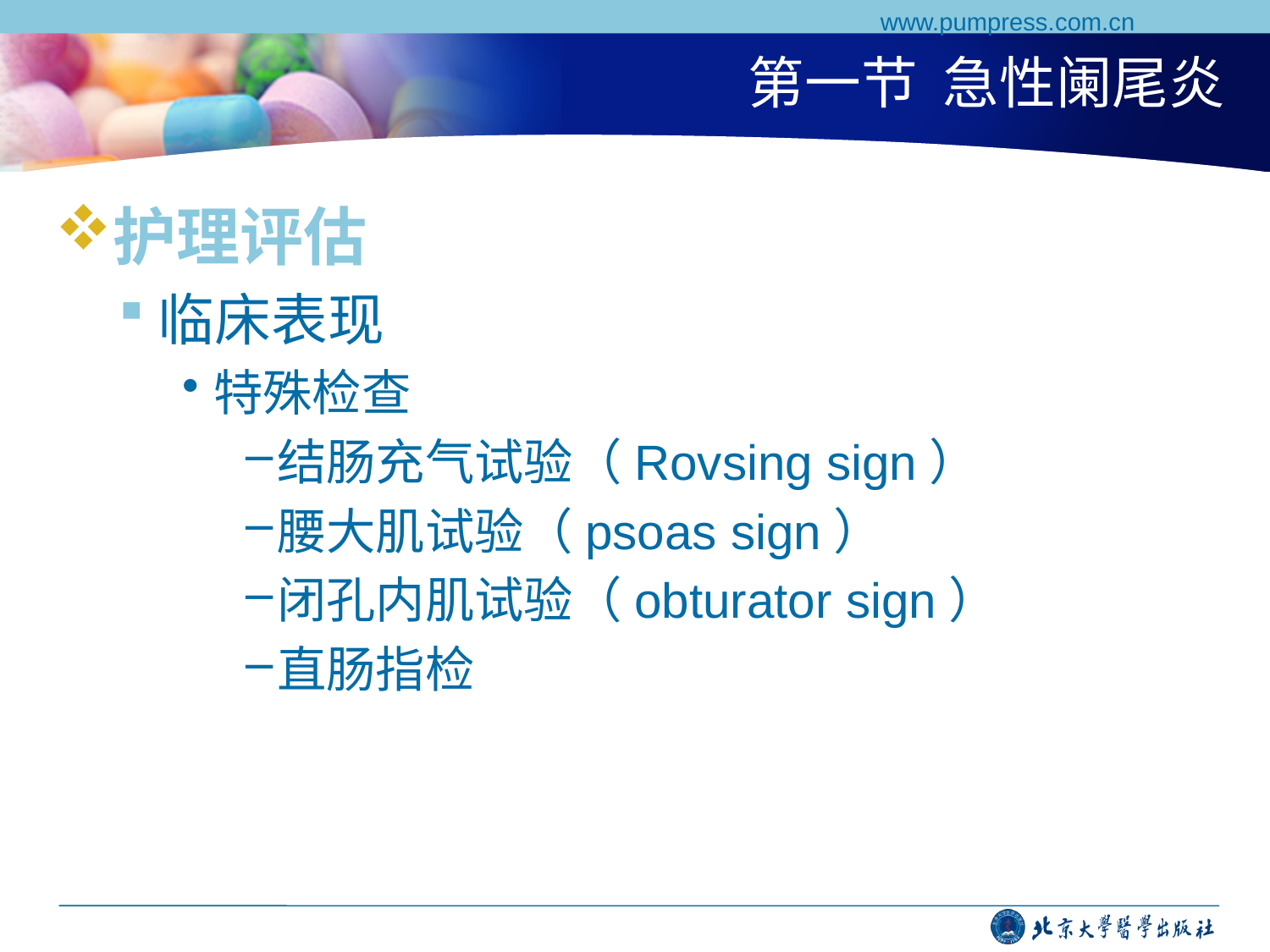

www.pumpress.com.cn
# 第一节  急性阑尾炎
护理评估
临床表现
特殊检查
结肠充气试验（Rovsing sign）
腰大肌试验（psoas sign）
闭孔内肌试验（obturator sign）
直肠指检